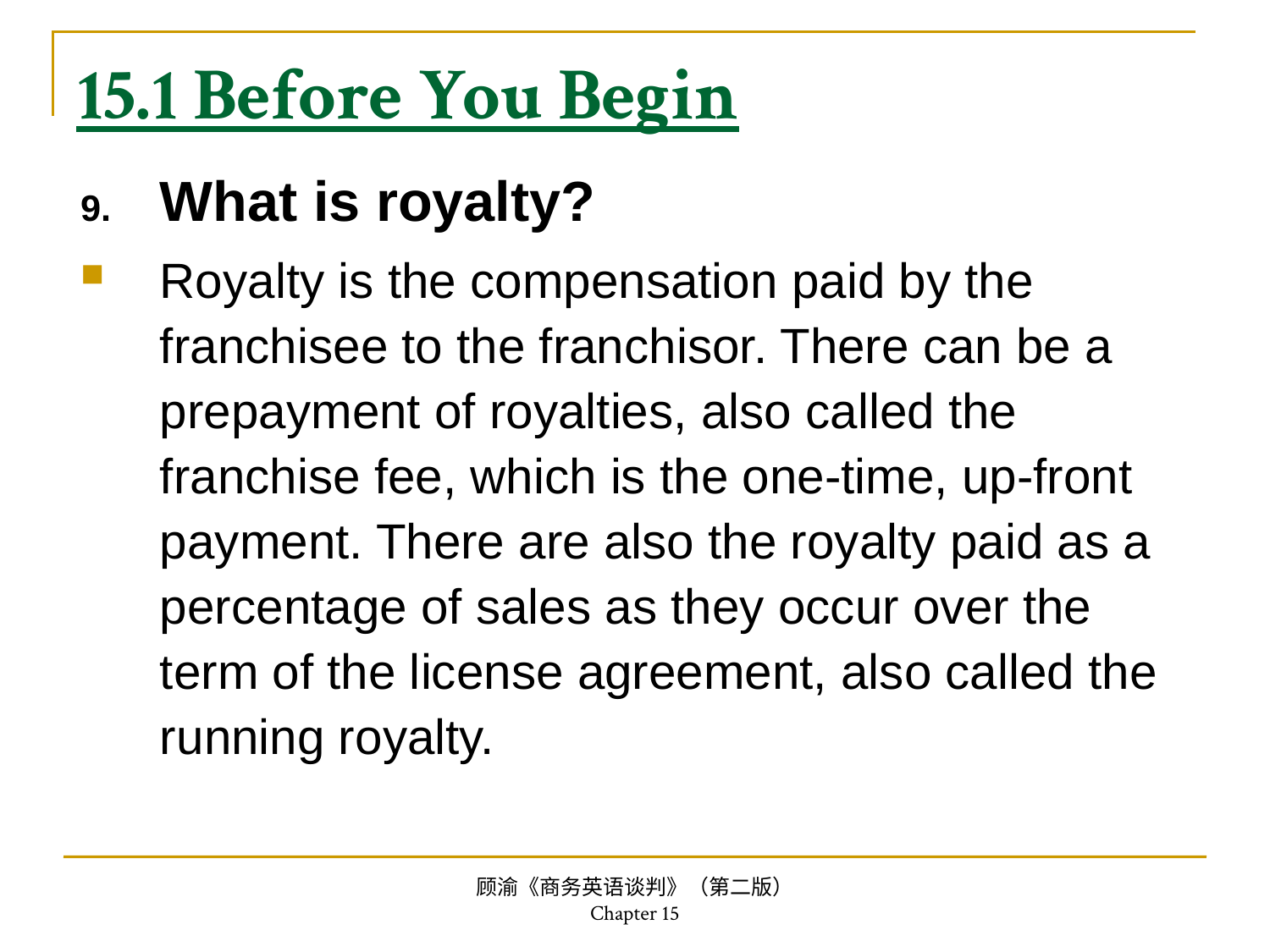

# 15.1 Before You Begin
What is royalty?
Royalty is the compensation paid by the franchisee to the franchisor. There can be a prepayment of royalties, also called the franchise fee, which is the one-time, up-front payment. There are also the royalty paid as a percentage of sales as they occur over the term of the license agreement, also called the running royalty.

13
顾渝《商务英语谈判》（第二版） Chapter 15